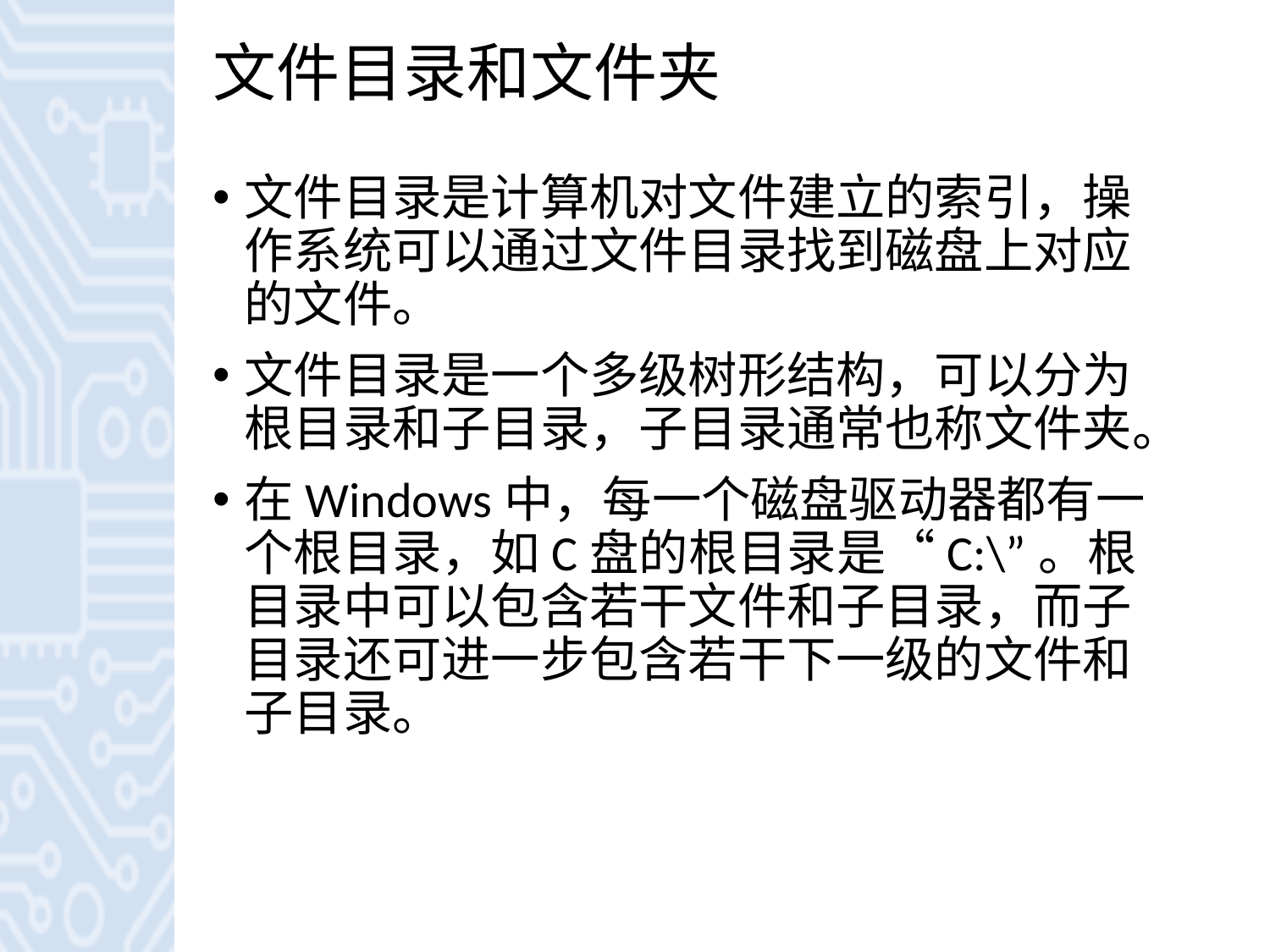

# 文件目录和文件夹
文件目录是计算机对文件建立的索引，操作系统可以通过文件目录找到磁盘上对应的文件。
文件目录是一个多级树形结构，可以分为根目录和子目录，子目录通常也称文件夹。
在Windows中，每一个磁盘驱动器都有一个根目录，如C盘的根目录是“C:\”。根目录中可以包含若干文件和子目录，而子目录还可进一步包含若干下一级的文件和子目录。